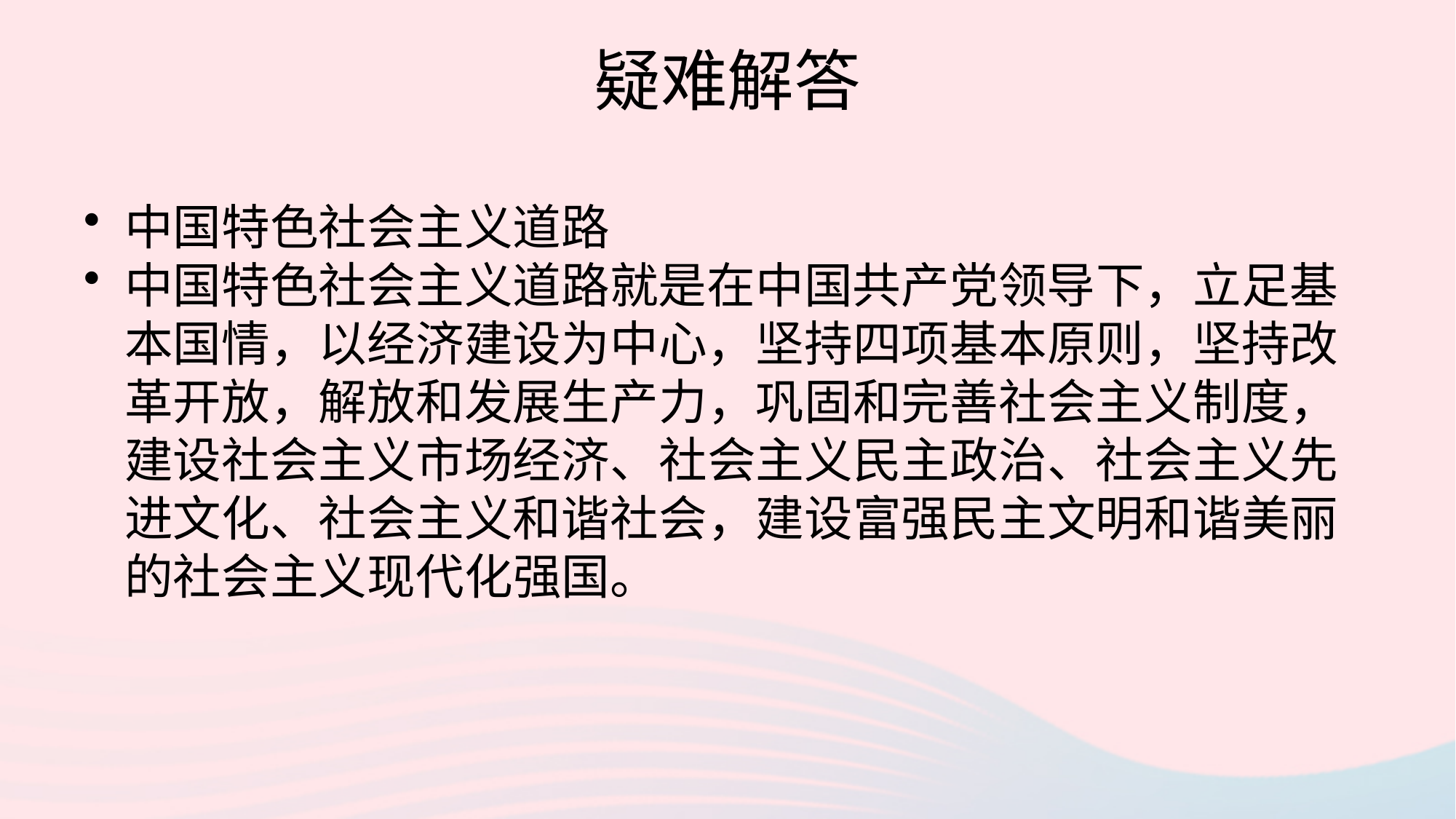

# 疑难解答
中国特色社会主义道路
中国特色社会主义道路就是在中国共产党领导下，立足基本国情，以经济建设为中心，坚持四项基本原则，坚持改革开放，解放和发展生产力，巩固和完善社会主义制度，建设社会主义市场经济、社会主义民主政治、社会主义先进文化、社会主义和谐社会，建设富强民主文明和谐美丽的社会主义现代化强国。